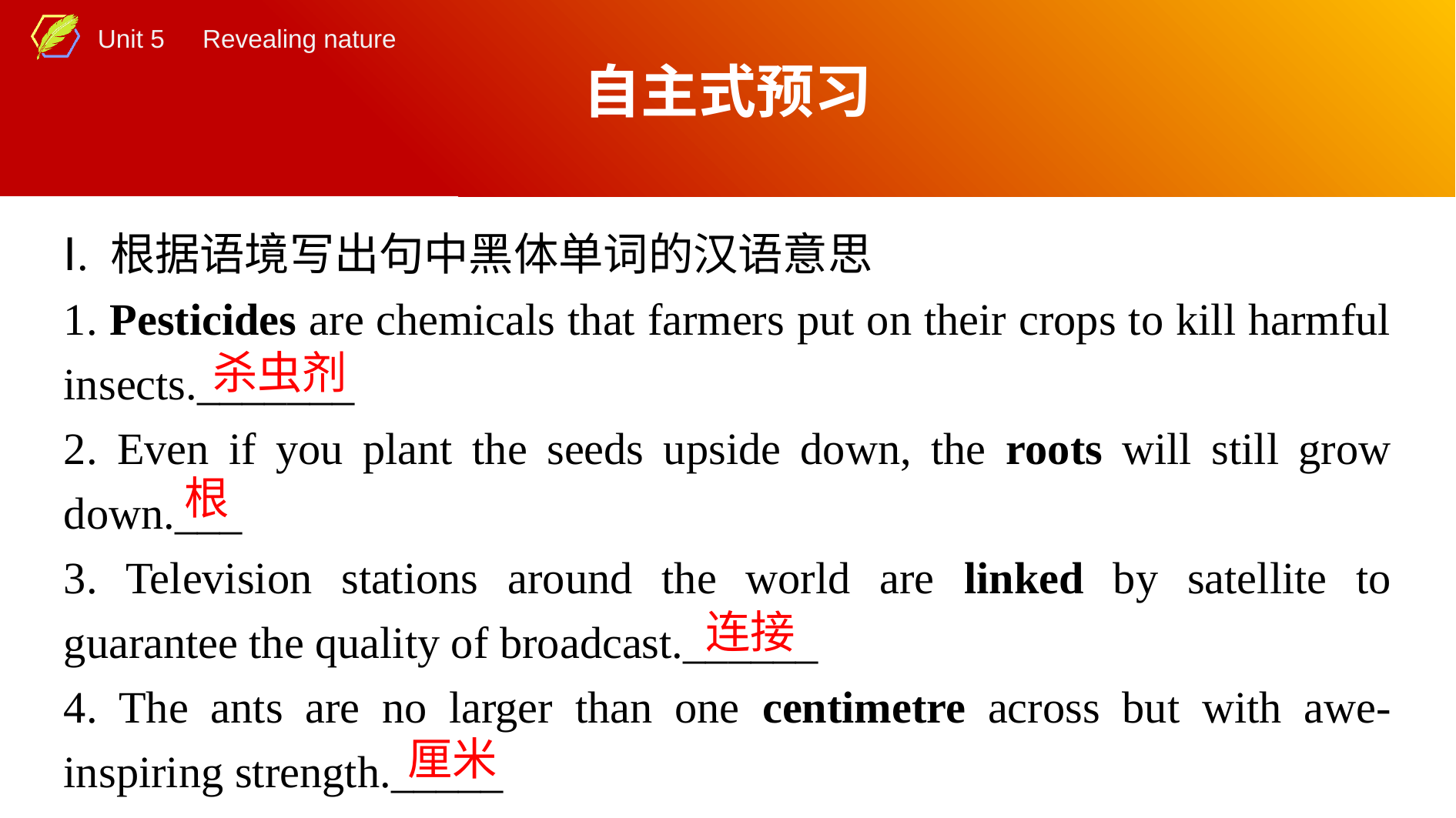

自主式预习
Ⅰ. 根据语境写出句中黑体单词的汉语意思
1. Pesticides are chemicals that farmers put on their crops to kill harmful insects._______
2. Even if you plant the seeds upside down, the roots will still grow down.___
3. Television stations around the world are linked by satellite to guarantee the quality of broadcast.______
4. The ants are no larger than one centimetre across but with awe-inspiring strength._____
杀虫剂
根
连接
厘米